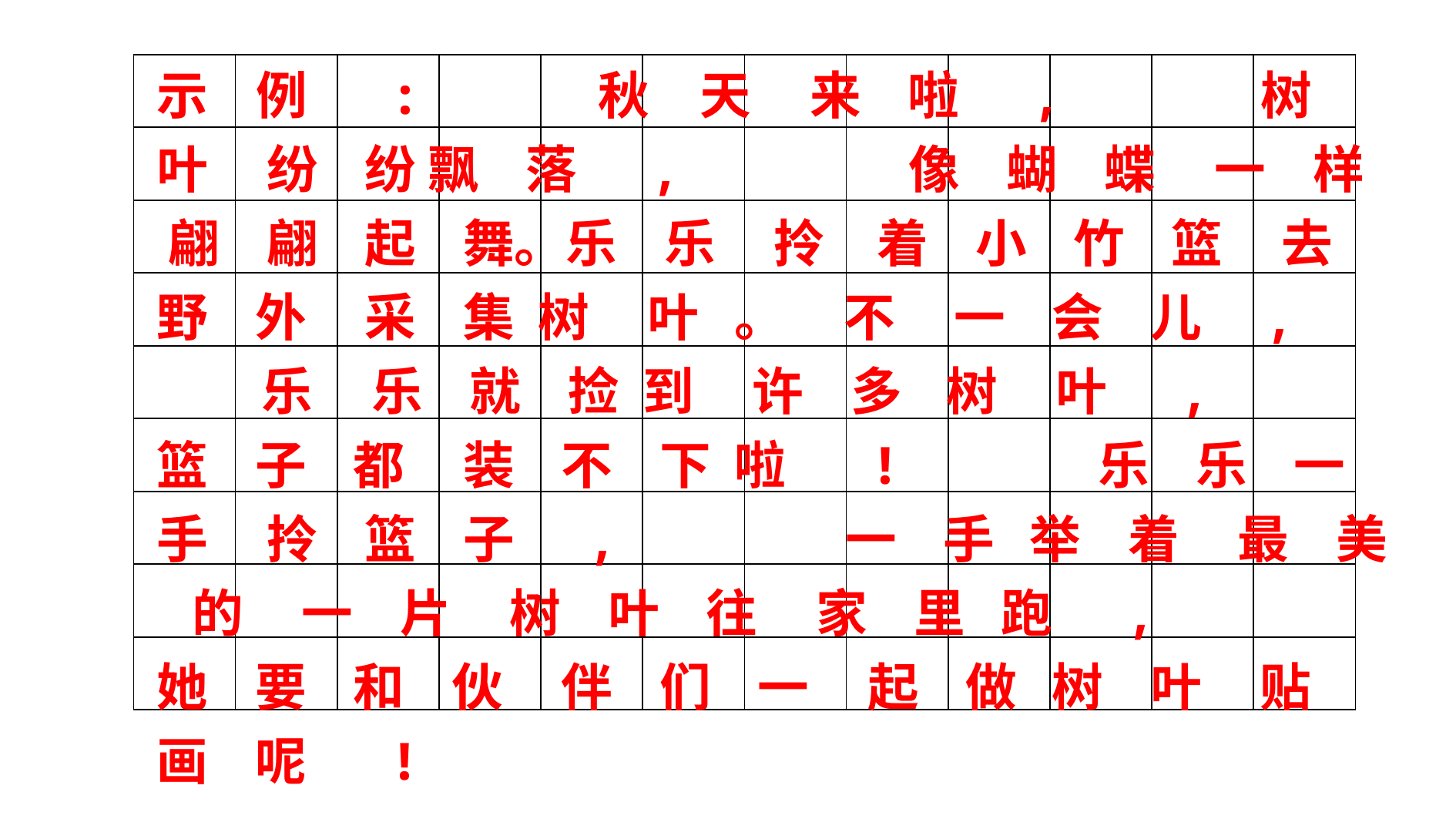

示              例      :       秋                     天     来    啦     ,       树    叶     纷    纷 飘    落     ,       像    蝴    蝶     一    样    翩    翩    起    舞。乐    乐     拎     着    小    竹    篮     去    野    外     采    集  树     叶   。     不     一    会    儿    ,       乐     乐    就    捡  到     许    多     树     叶     ,      篮    子    都     装    不    下  啦      !      乐    乐    一    手     拎    篮    子     ,       一    手   举    着     最    美    的     一    片     树    叶    往     家    里   跑     ,       她    要    和    伙     伴    们    一     起    做   树    叶     贴    画    呢      !
|  |  |  |  |  |  |  |  |  |  |  |  |
| --- | --- | --- | --- | --- | --- | --- | --- | --- | --- | --- | --- |
|  |  |  |  |  |  |  |  |  |  |  |  |
|  |  |  |  |  |  |  |  |  |  |  |  |
|  |  |  |  |  |  |  |  |  |  |  |  |
|  |  |  |  |  |  |  |  |  |  |  |  |
|  |  |  |  |  |  |  |  |  |  |  |  |
|  |  |  |  |  |  |  |  |  |  |  |  |
|  |  |  |  |  |  |  |  |  |  |  |  |
|  |  |  |  |  |  |  |  |  |  |  |  |